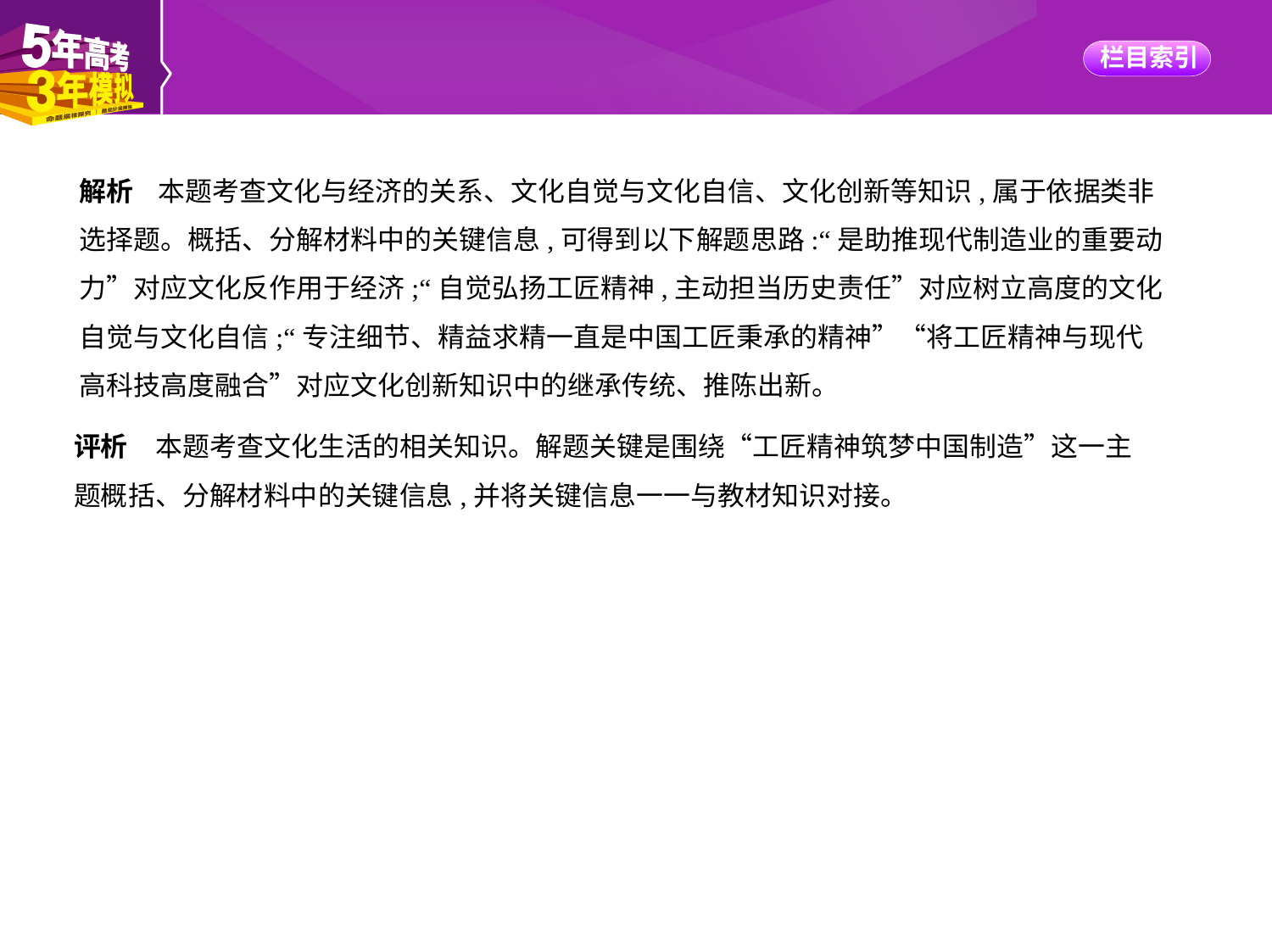

解析    本题考查文化与经济的关系、文化自觉与文化自信、文化创新等知识,属于依据类非
选择题。概括、分解材料中的关键信息,可得到以下解题思路:“是助推现代制造业的重要动
力”对应文化反作用于经济;“自觉弘扬工匠精神,主动担当历史责任”对应树立高度的文化
自觉与文化自信;“专注细节、精益求精一直是中国工匠秉承的精神”“将工匠精神与现代
高科技高度融合”对应文化创新知识中的继承传统、推陈出新。
评析　本题考查文化生活的相关知识。解题关键是围绕“工匠精神筑梦中国制造”这一主
题概括、分解材料中的关键信息,并将关键信息一一与教材知识对接。